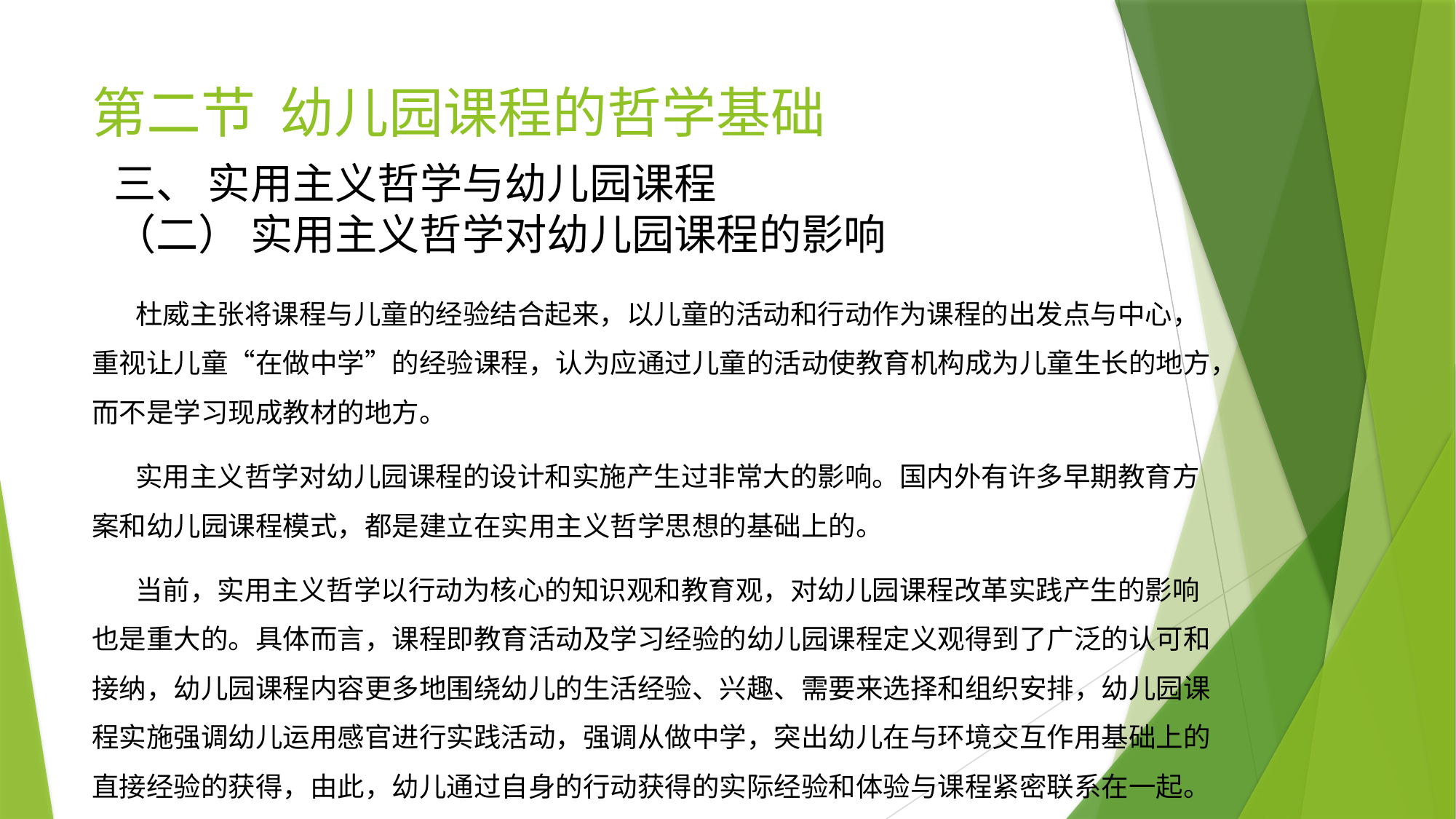

# 第二节  幼儿园课程的哲学基础
三、 实用主义哲学与幼儿园课程
（二） 实用主义哲学对幼儿园课程的影响
      杜威主张将课程与儿童的经验结合起来，以儿童的活动和行动作为课程的出发点与中心，重视让儿童“在做中学”的经验课程，认为应通过儿童的活动使教育机构成为儿童生长的地方，而不是学习现成教材的地方。
      实用主义哲学对幼儿园课程的设计和实施产生过非常大的影响。国内外有许多早期教育方案和幼儿园课程模式，都是建立在实用主义哲学思想的基础上的。
      当前，实用主义哲学以行动为核心的知识观和教育观，对幼儿园课程改革实践产生的影响也是重大的。具体而言，课程即教育活动及学习经验的幼儿园课程定义观得到了广泛的认可和接纳，幼儿园课程内容更多地围绕幼儿的生活经验、兴趣、需要来选择和组织安排，幼儿园课程实施强调幼儿运用感官进行实践活动，强调从做中学，突出幼儿在与环境交互作用基础上的直接经验的获得，由此，幼儿通过自身的行动获得的实际经验和体验与课程紧密联系在一起。